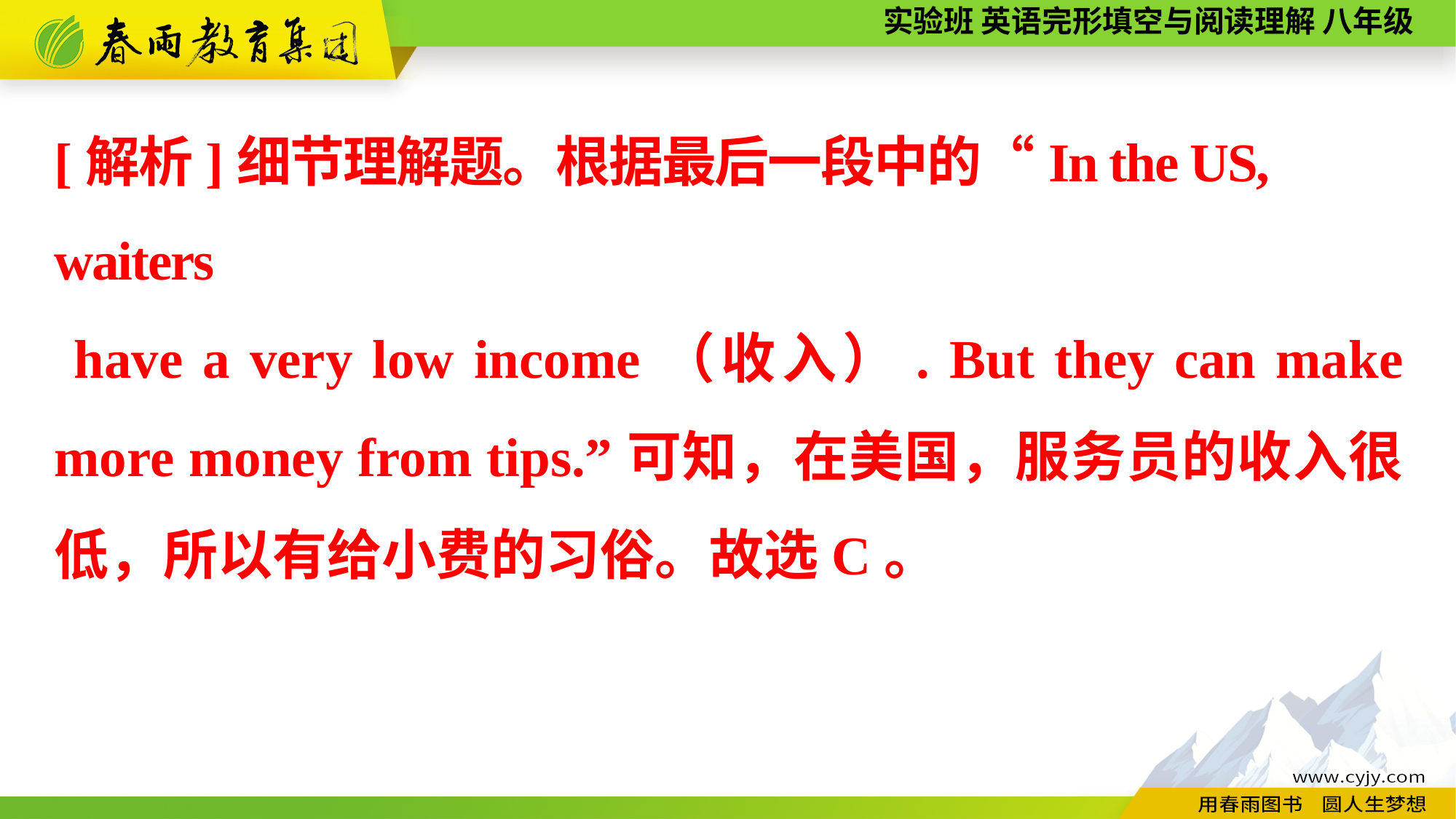

[解析]细节理解题。根据最后一段中的“In the US, waiters
 have a very low income（收入）. But they can make more money from tips.”可知，在美国，服务员的收入很低，所以有给小费的习俗。故选C。